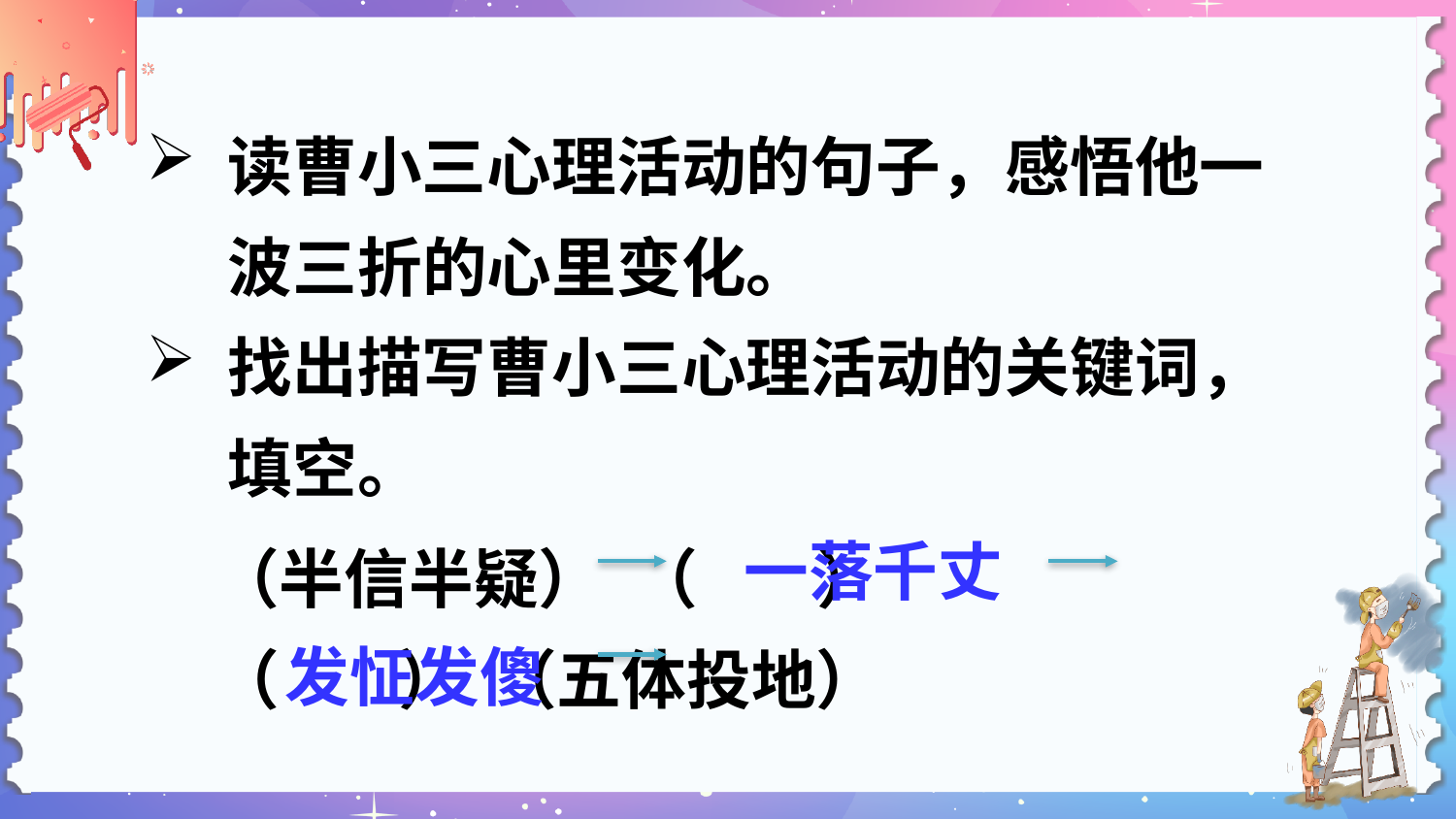

读曹小三心理活动的句子，感悟他一波三折的心里变化。
找出描写曹小三心理活动的关键词，填空。
（半信半疑）  （        ）
（        ）  （五体投地）
一落千丈
发怔发傻